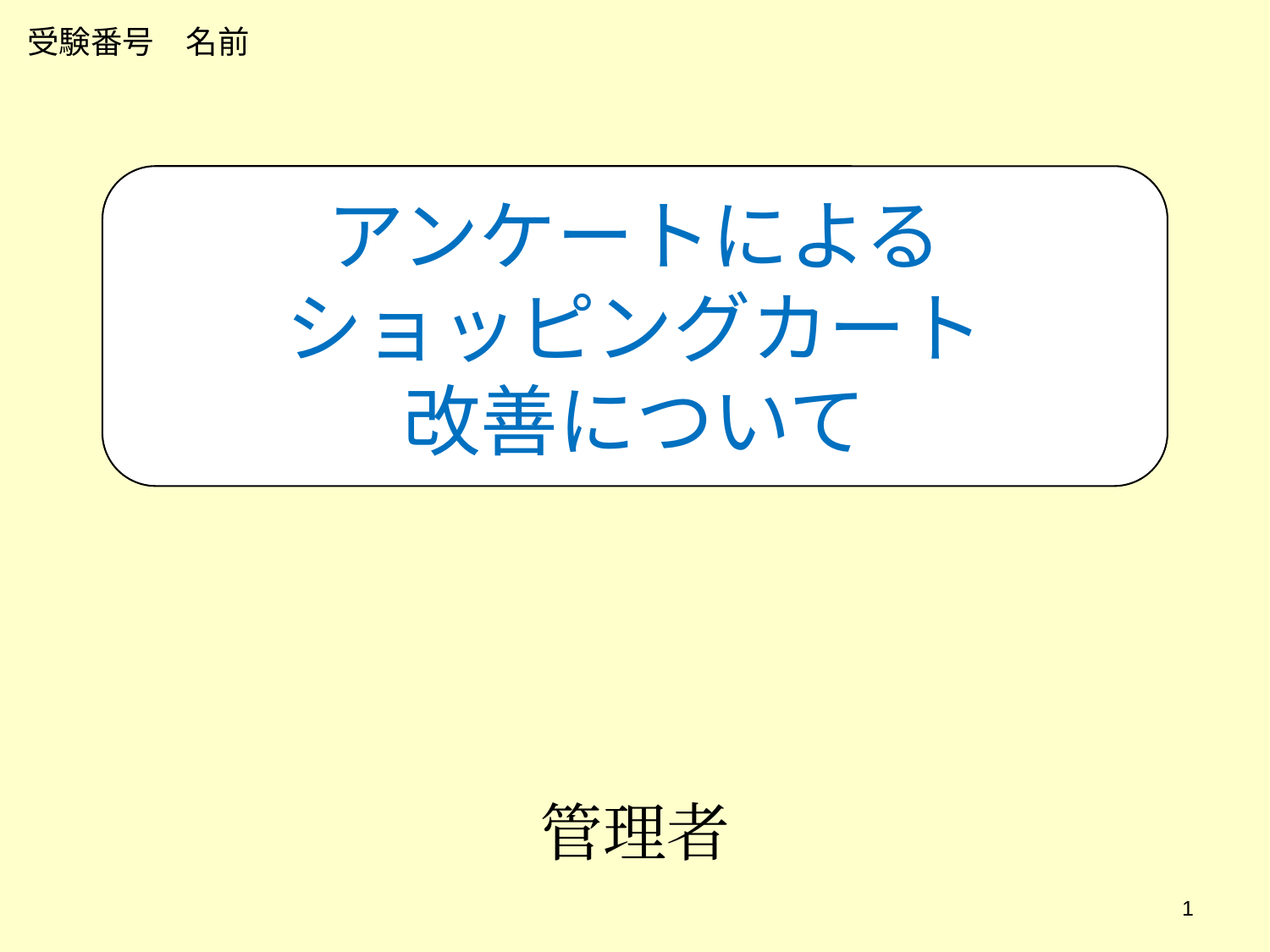

受験番号　名前
アンケートによる
ショッピングカート
改善について
管理者
1